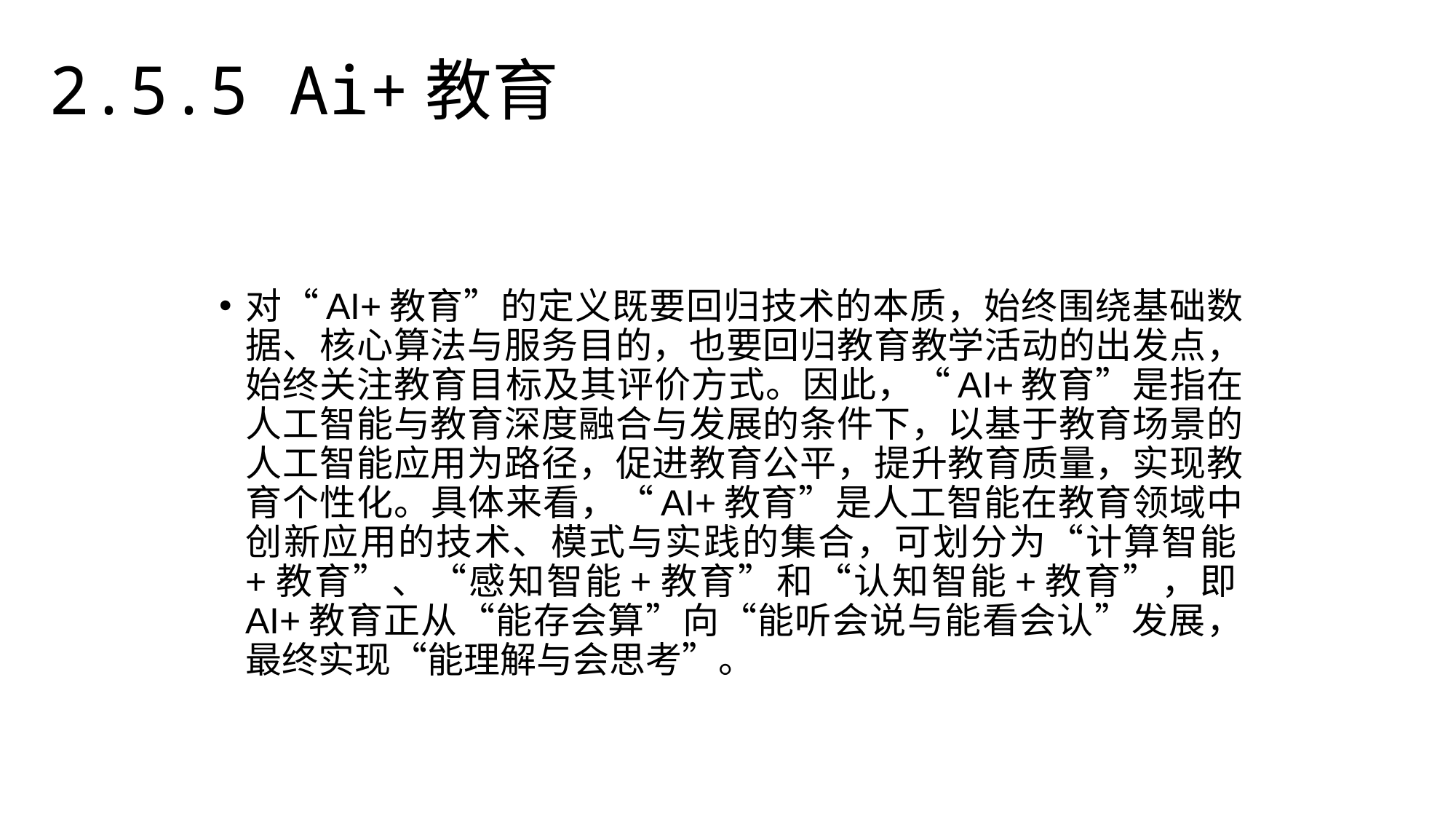

2.5.5 Ai+教育
对“AI+教育”的定义既要回归技术的本质，始终围绕基础数据、核心算法与服务目的，也要回归教育教学活动的出发点，始终关注教育目标及其评价方式。因此，“AI+教育”是指在人工智能与教育深度融合与发展的条件下，以基于教育场景的人工智能应用为路径，促进教育公平，提升教育质量，实现教育个性化。具体来看，“AI+教育”是人工智能在教育领域中创新应用的技术、模式与实践的集合，可划分为“计算智能+教育”、“感知智能+教育”和“认知智能+教育”，即AI+教育正从“能存会算”向“能听会说与能看会认”发展，最终实现“能理解与会思考”。